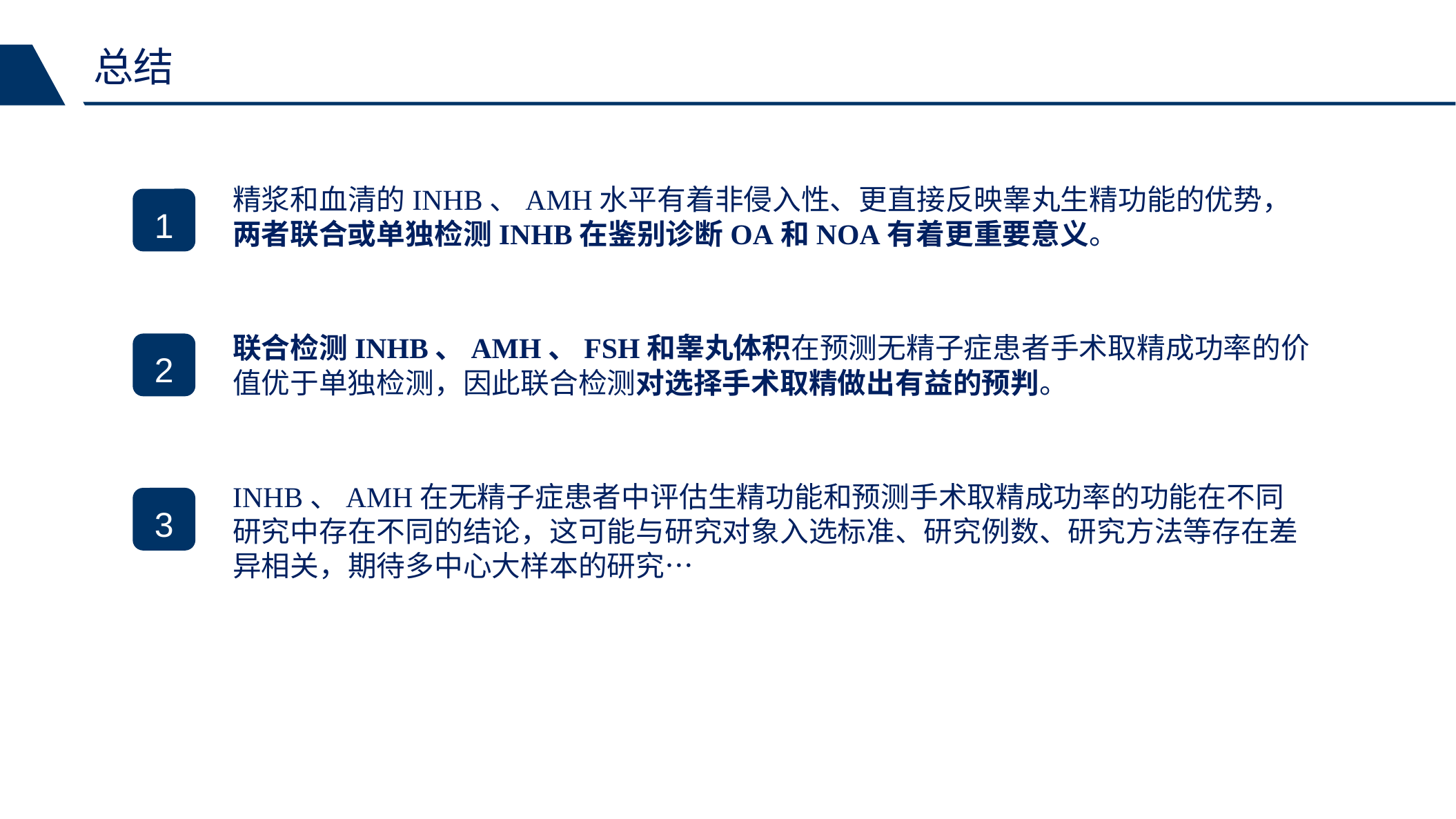

总结

精浆和血清的INHB、AMH水平有着非侵入性、更直接反映睾丸生精功能的优势，两者联合或单独检测INHB在鉴别诊断OA和NOA有着更重要意义。
1
联合检测INHB、AMH、FSH和睾丸体积在预测无精子症患者手术取精成功率的价值优于单独检测，因此联合检测对选择手术取精做出有益的预判。
2
INHB、AMH在无精子症患者中评估生精功能和预测手术取精成功率的功能在不同研究中存在不同的结论，这可能与研究对象入选标准、研究例数、研究方法等存在差异相关，期待多中心大样本的研究…
3